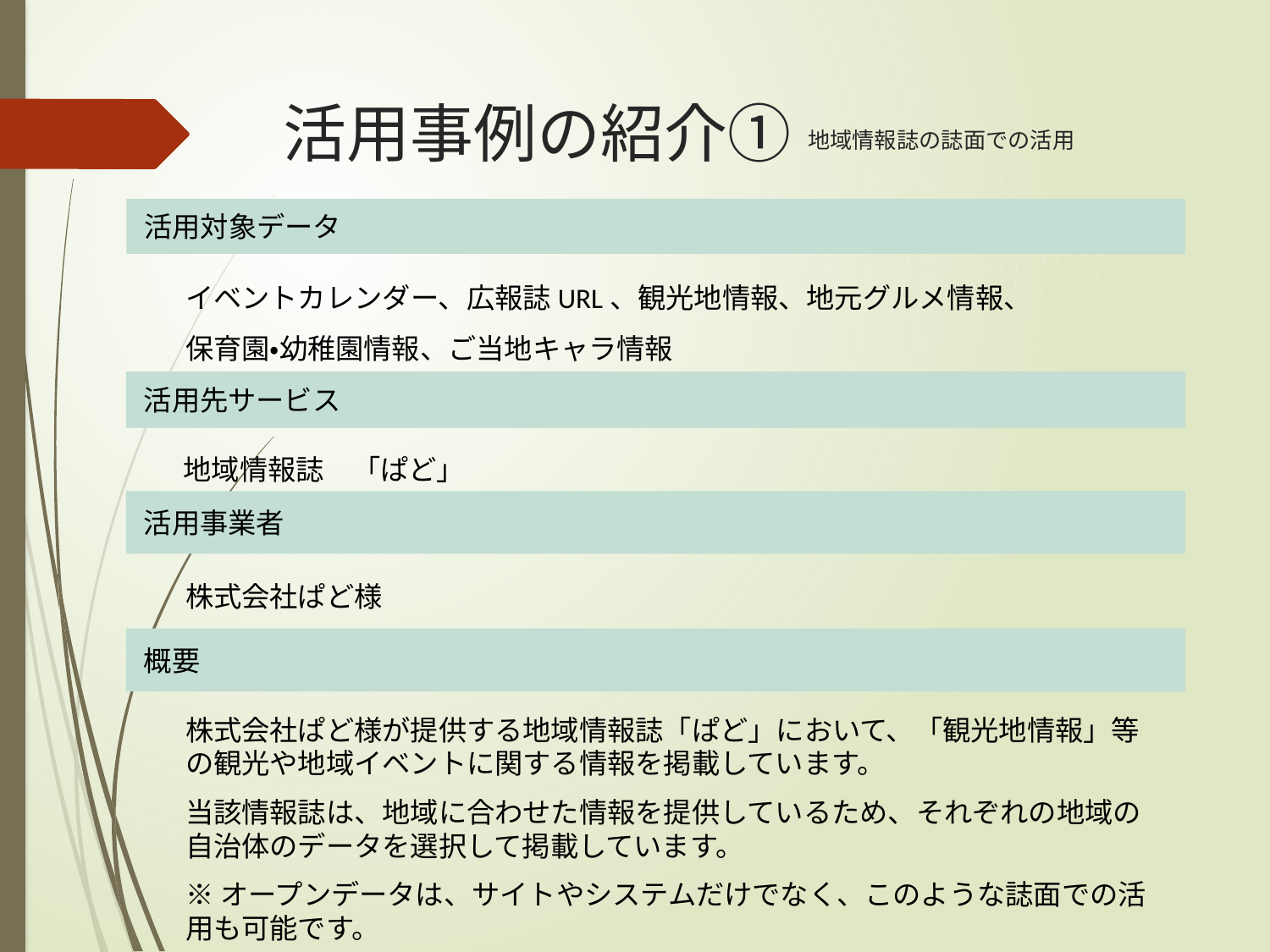

# 活用事例の紹介①
地域情報誌の誌面での活用

活用対象データ
イベントカレンダー、広報誌URL、観光地情報、地元グルメ情報、
保育園・幼稚園情報、ご当地キャラ情報
活用先サービス
地域情報誌　「ぱど」
活用事業者
株式会社ぱど様
概要
株式会社ぱど様が提供する地域情報誌「ぱど」において、「観光地情報」等の観光や地域イベントに関する情報を掲載しています。
当該情報誌は、地域に合わせた情報を提供しているため、それぞれの地域の自治体のデータを選択して掲載しています。
※オープンデータは、サイトやシステムだけでなく、このような誌面での活用も可能です。